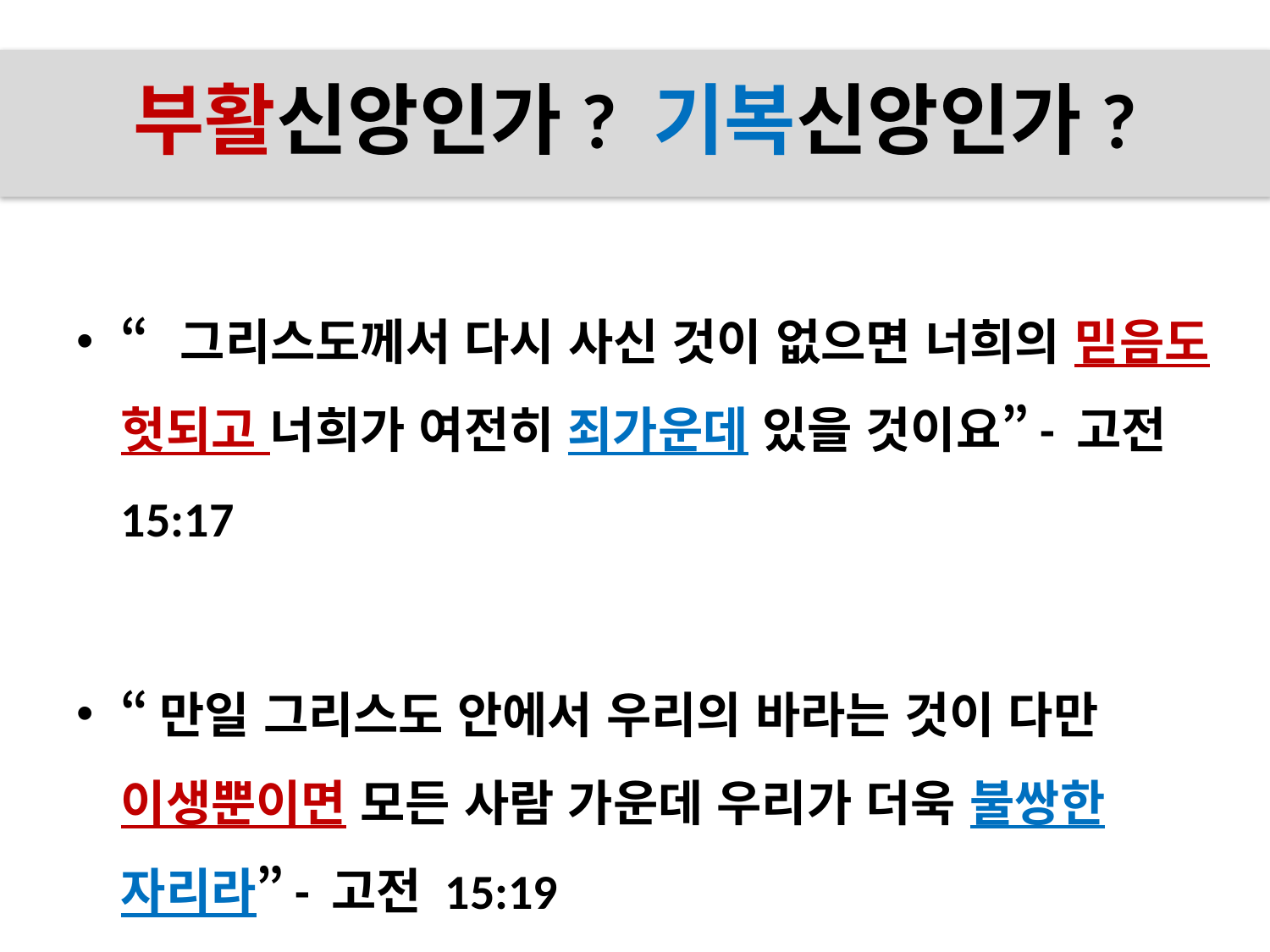

# 부활신앙인가? 기복신앙인가?

“그리스도께서 다시 사신 것이 없으면 너희의 믿음도 헛되고 너희가 여전히 죄가운데 있을 것이요”- 고전 15:17

“만일 그리스도 안에서 우리의 바라는 것이 다만 이생뿐이면 모든 사람 가운데 우리가 더욱 불쌍한 자리라”- 고전 15:19